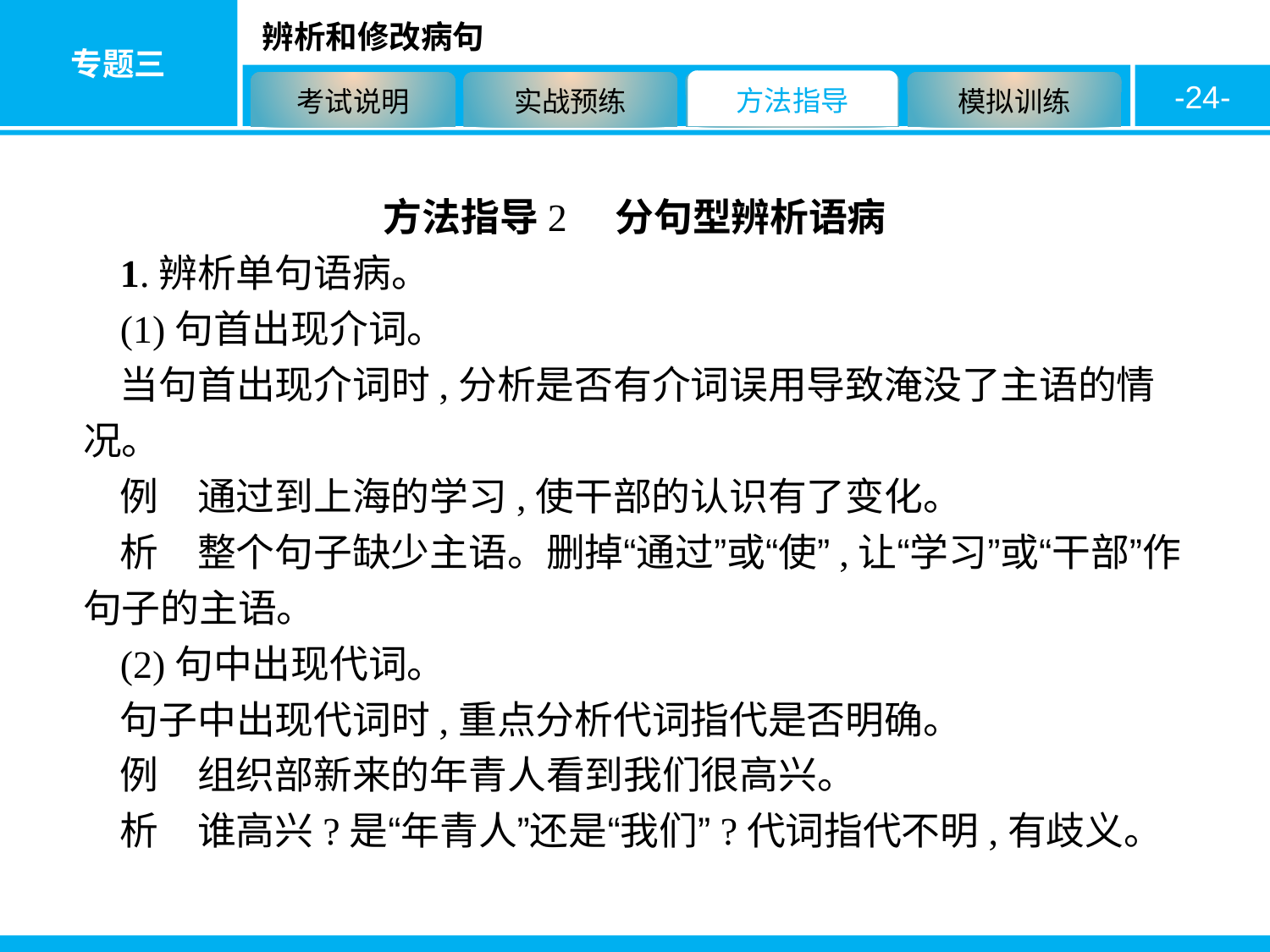

-24-
方法指导2　分句型辨析语病
1.辨析单句语病。
(1)句首出现介词。
当句首出现介词时,分析是否有介词误用导致淹没了主语的情况。
例　通过到上海的学习,使干部的认识有了变化。
析　整个句子缺少主语。删掉“通过”或“使”,让“学习”或“干部”作句子的主语。
(2)句中出现代词。
句子中出现代词时,重点分析代词指代是否明确。
例　组织部新来的年青人看到我们很高兴。
析　谁高兴?是“年青人”还是“我们”?代词指代不明,有歧义。